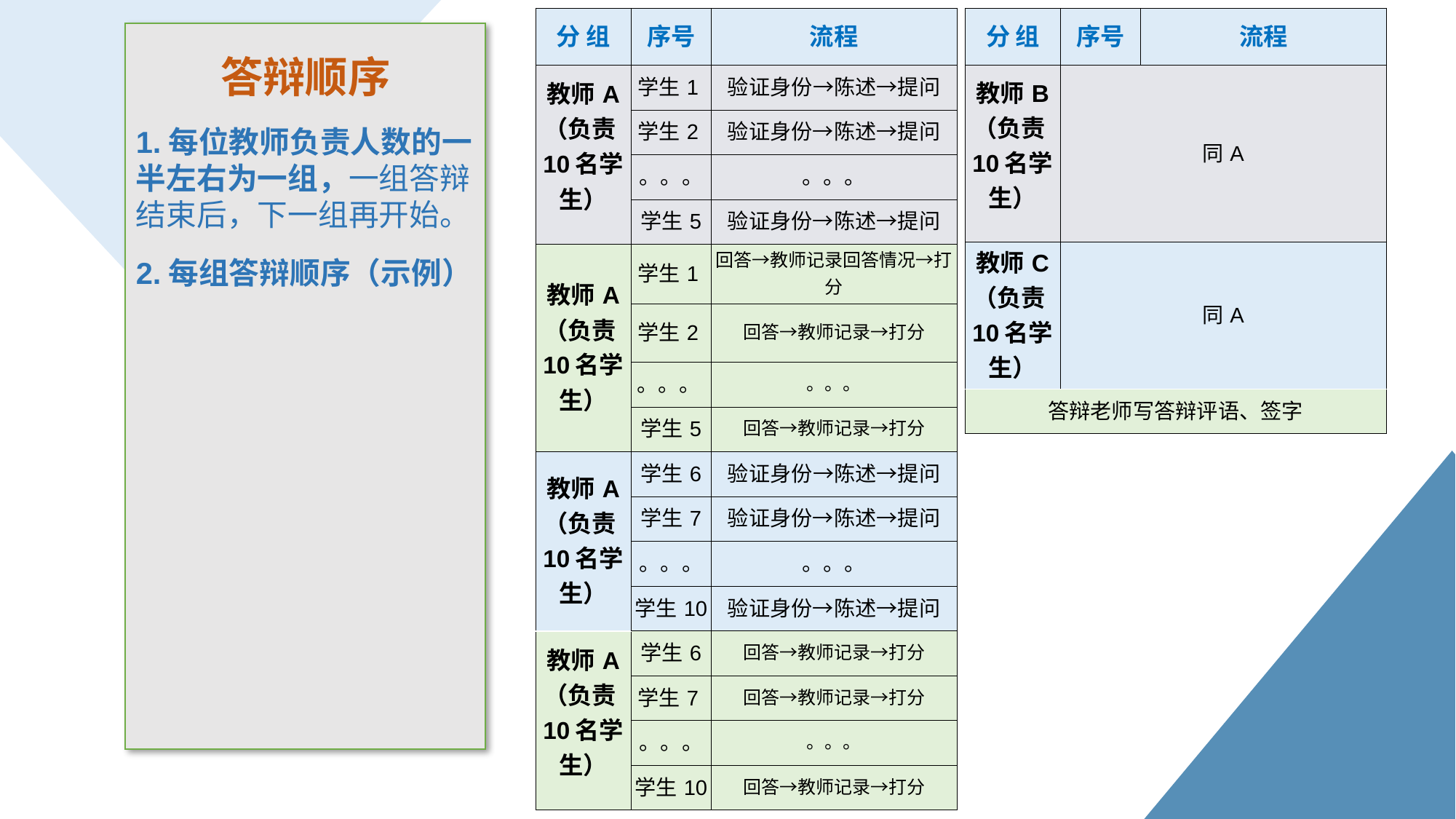

| 分 组 | 序号 | 流程 |
| --- | --- | --- |
| 教师A （负责10名学生） | 学生1 | 验证身份→陈述→提问 |
|  | 学生2 | 验证身份→陈述→提问 |
|  | 。。。 | 。。。 |
|  | 学生5 | 验证身份→陈述→提问 |
| 教师A （负责10名学生） | 学生1 | 回答→教师记录回答情况→打分 |
|  | 学生2 | 回答→教师记录→打分 |
|  | 。。。 | 。。。 |
|  | 学生5 | 回答→教师记录→打分 |
| 教师A （负责10名学生） | 学生6 | 验证身份→陈述→提问 |
|  | 学生7 | 验证身份→陈述→提问 |
|  | 。。。 | 。。。 |
|  | 学生10 | 验证身份→陈述→提问 |
| 教师A （负责10名学生） | 学生6 | 回答→教师记录→打分 |
|  | 学生7 | 回答→教师记录→打分 |
|  | 。。。 | 。。。 |
|  | 学生10 | 回答→教师记录→打分 |
| 分 组 | 序号 | 流程 |
| --- | --- | --- |
| 教师B （负责10名学生） | 同A |  |
| 教师C （负责10名学生） | 同A |  |
| 答辩老师写答辩评语、签字 |  |  |

答辩顺序

1.每位教师负责人数的一半左右为一组，一组答辩结束后，下一组再开始。

2.每组答辩顺序（示例）